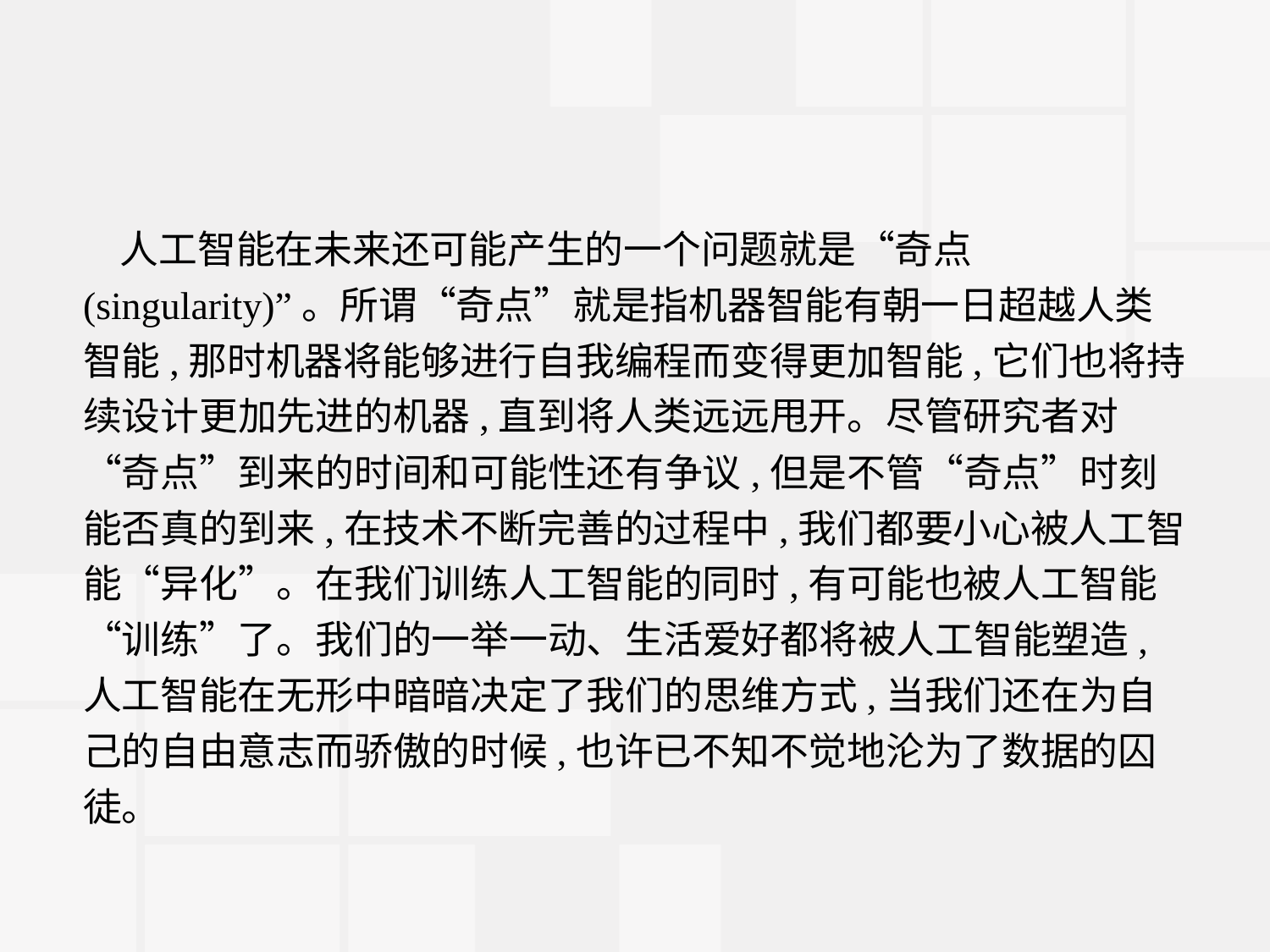

人工智能在未来还可能产生的一个问题就是“奇点(singularity)”。所谓“奇点”就是指机器智能有朝一日超越人类智能,那时机器将能够进行自我编程而变得更加智能,它们也将持续设计更加先进的机器,直到将人类远远甩开。尽管研究者对“奇点”到来的时间和可能性还有争议,但是不管“奇点”时刻能否真的到来,在技术不断完善的过程中,我们都要小心被人工智能“异化”。在我们训练人工智能的同时,有可能也被人工智能“训练”了。我们的一举一动、生活爱好都将被人工智能塑造,人工智能在无形中暗暗决定了我们的思维方式,当我们还在为自己的自由意志而骄傲的时候,也许已不知不觉地沦为了数据的囚徒。